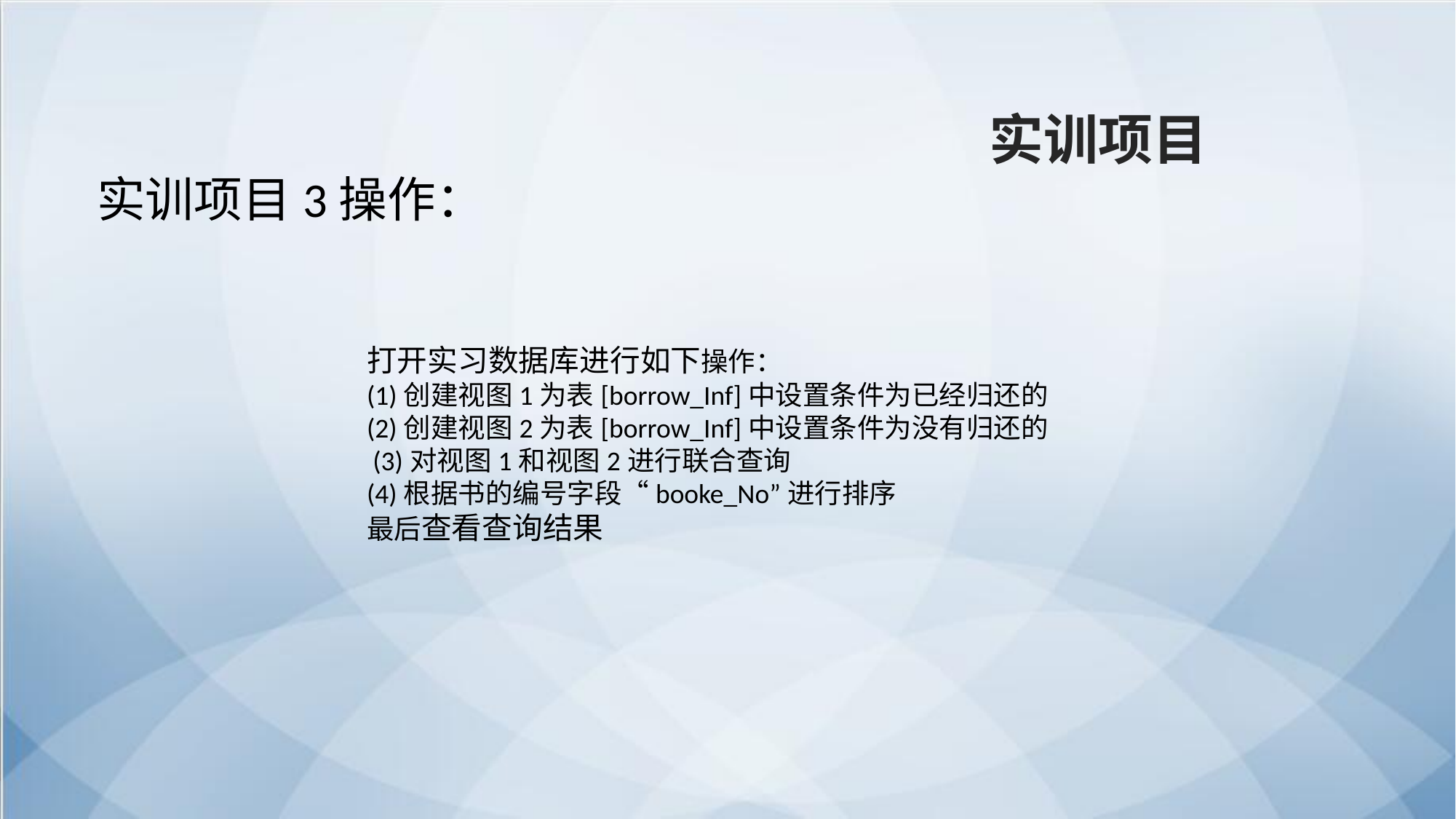

实训项目
实训项目3操作：
打开实习数据库进行如下操作：
(1)创建视图1为表[borrow_Inf]中设置条件为已经归还的
(2)创建视图2为表[borrow_Inf]中设置条件为没有归还的
 (3)对视图1和视图2进行联合查询
(4)根据书的编号字段“booke_No”进行排序
最后查看查询结果